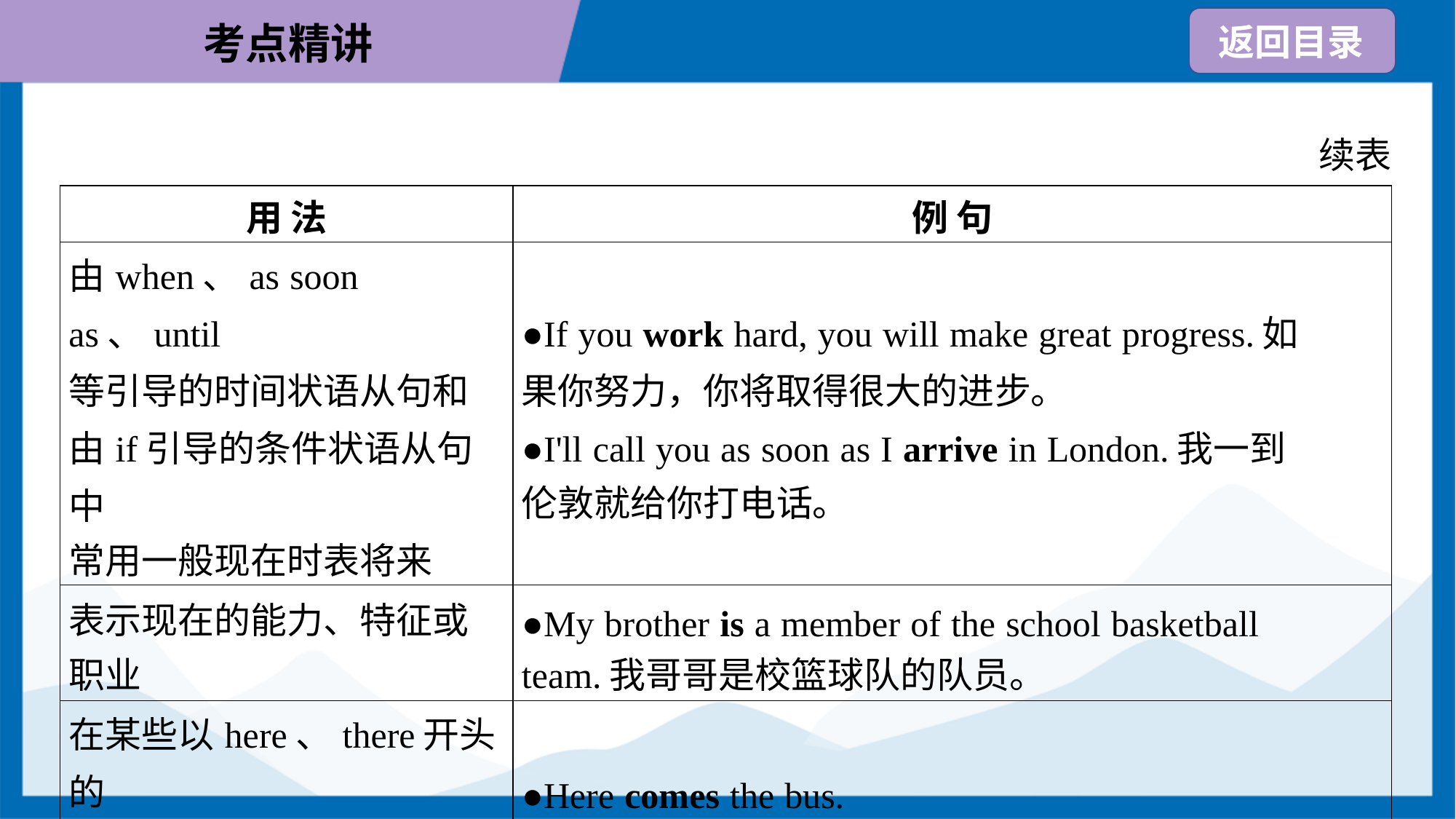

续表
| 用 法 | 例 句 |
| --- | --- |
| 由when、as soon as、until 等引导的时间状语从句和 由if引导的条件状语从句中 常用一般现在时表将来 | ●If you work hard, you will make great progress.如 果你努力，你将取得很大的进步。 ●I'll call you as soon as I arrive in London.我一到 伦敦就给你打电话。 |
| 表示现在的能力、特征或 职业 | ●My brother is a member of the school basketball team.我哥哥是校篮球队的队员。 |
| 在某些以here、there开头的 句子中用一般现在时表示 正在发生的动作 | ●Here comes the bus. 公共汽车来了。 |